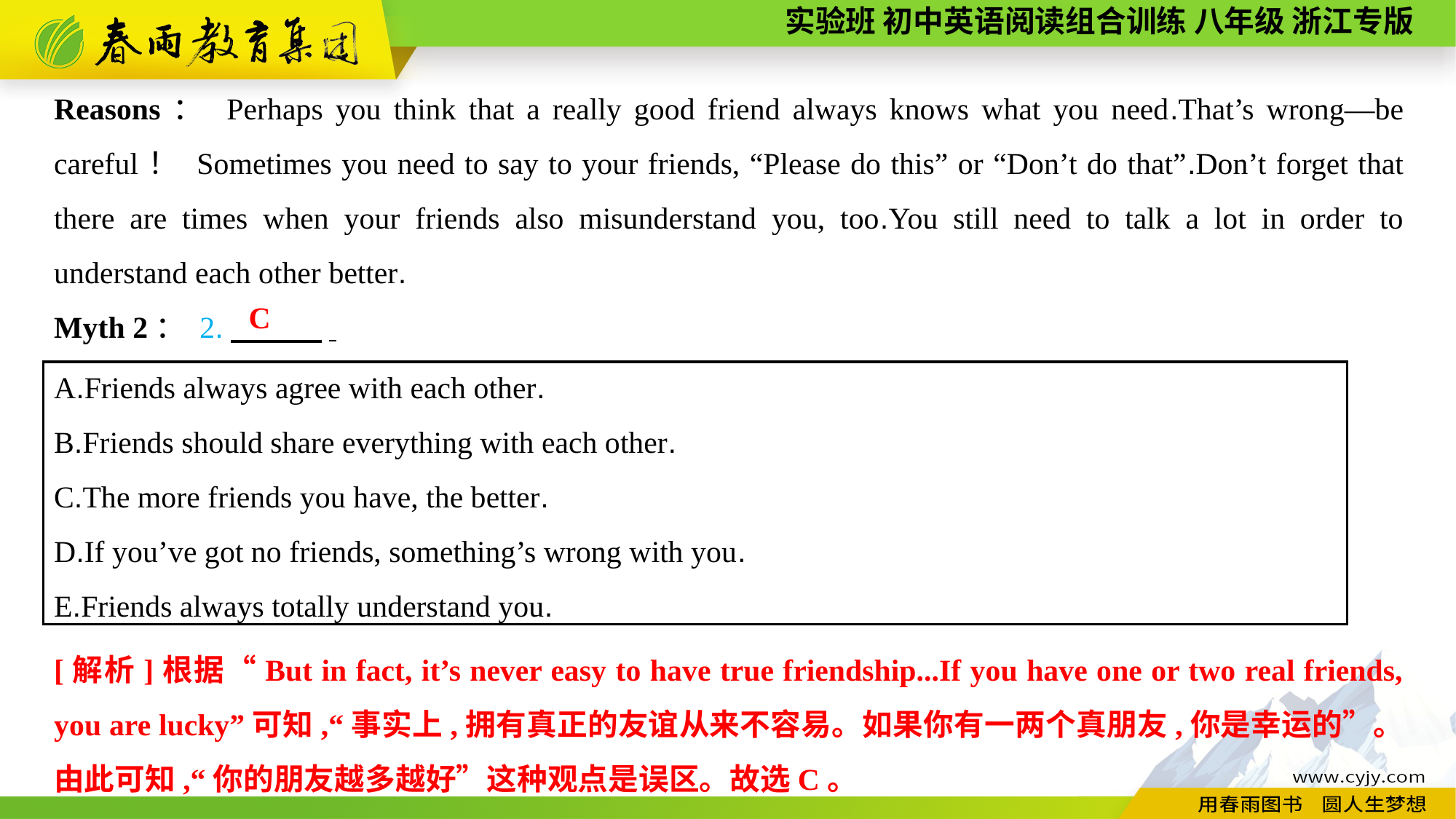

Reasons： Perhaps you think that a really good friend always knows what you need.That’s wrong—be careful！ Sometimes you need to say to your friends, “Please do this” or “Don’t do that”.Don’t forget that there are times when your friends also misunderstand you, too.You still need to talk a lot in order to understand each other better.
Myth 2： 2.　　　.
C
A.Friends always agree with each other.
B.Friends should share everything with each other.
C.The more friends you have, the better.
D.If you’ve got no friends, something’s wrong with you.
E.Friends always totally understand you.

[解析]根据“But in fact, it’s never easy to have true friendship...If you have one or two real friends, you are lucky”可知,“事实上,拥有真正的友谊从来不容易。如果你有一两个真朋友,你是幸运的”。由此可知,“你的朋友越多越好”这种观点是误区。故选C。